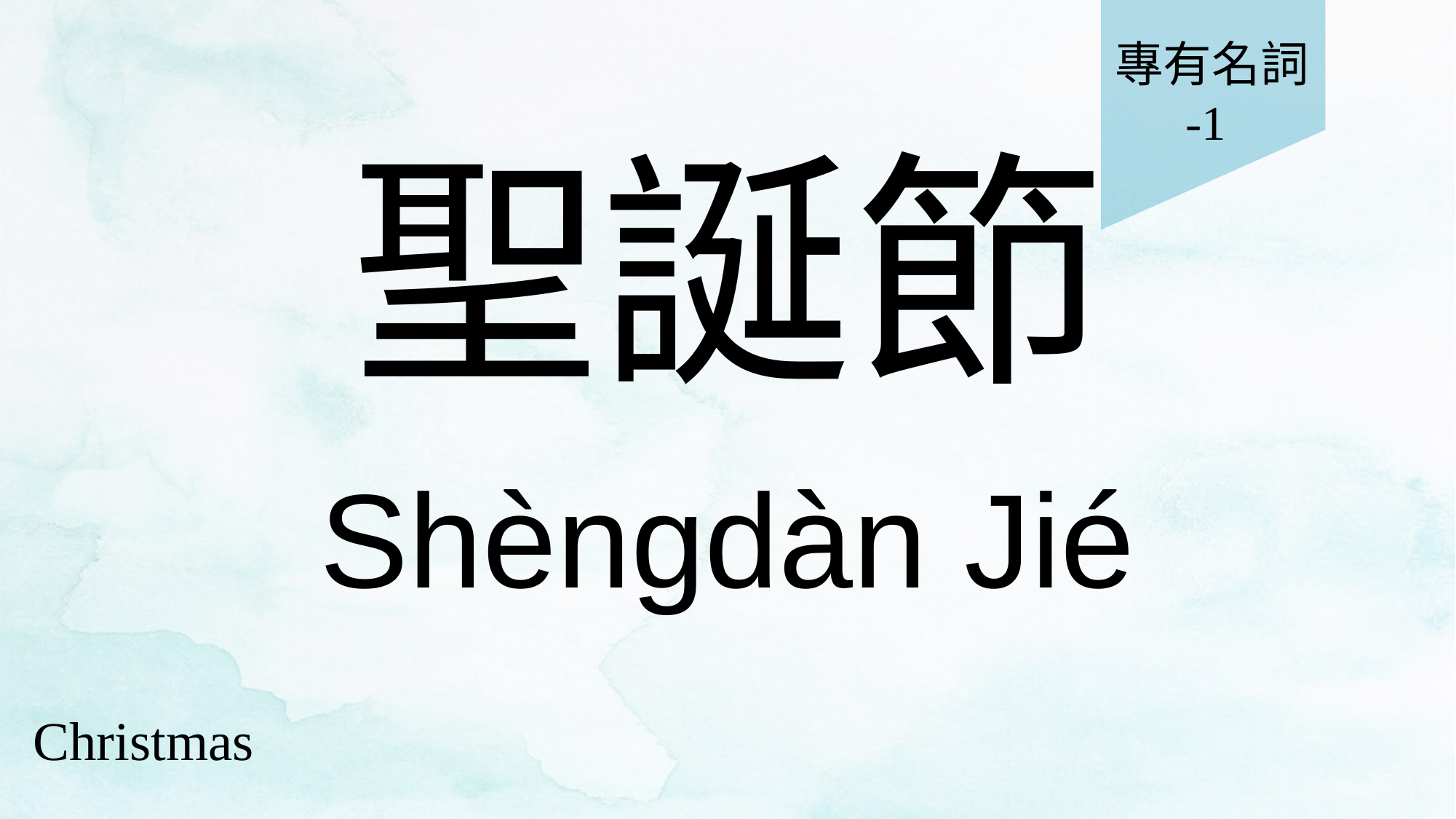

專有名詞
-1
# 聖誕節
Shèngdàn Jié
Christmas